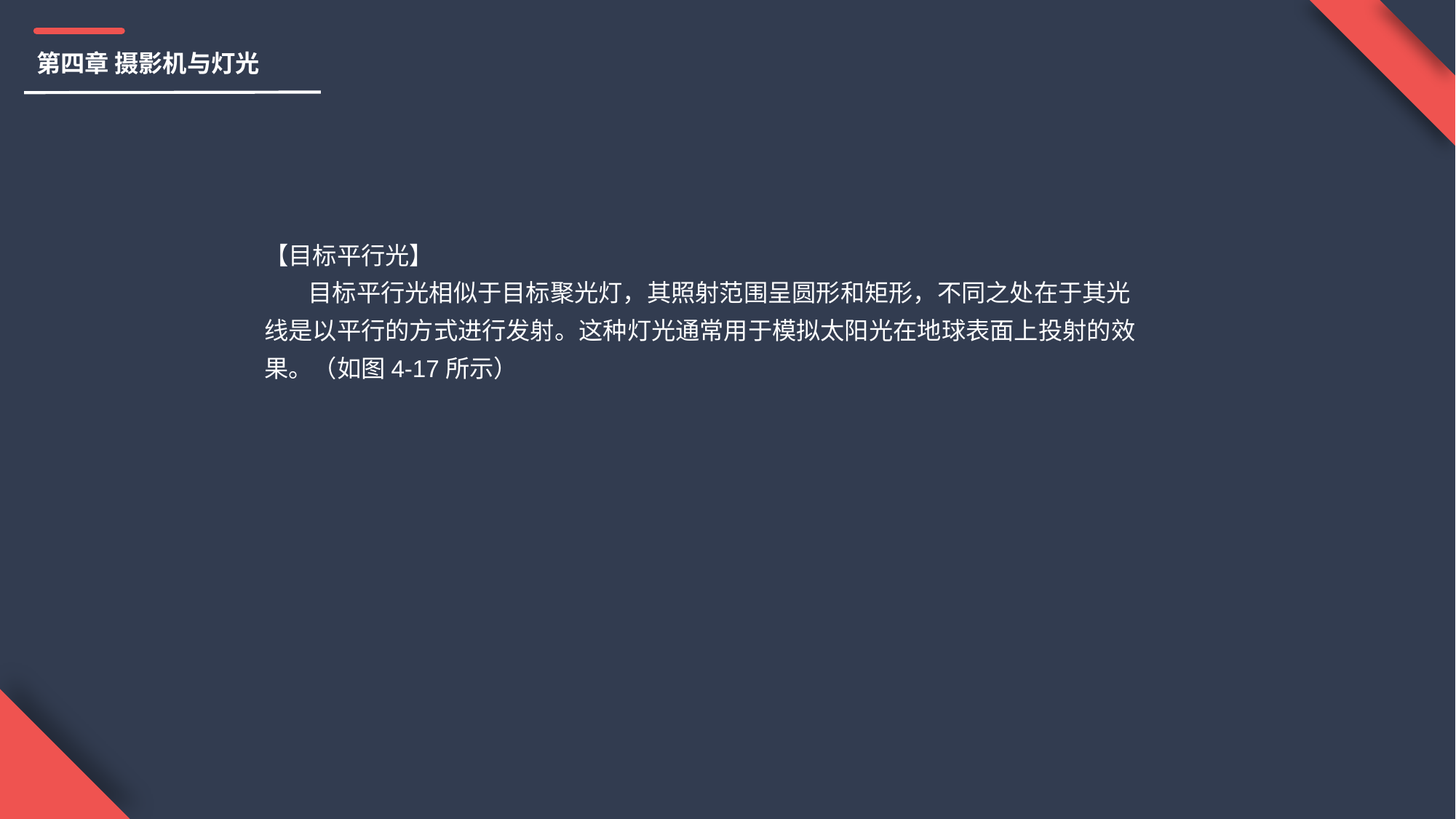

第四章 摄影机与灯光
【目标平行光】
       目标平行光相似于目标聚光灯，其照射范围呈圆形和矩形，不同之处在于其光线是以平行的方式进行发射。这种灯光通常用于模拟太阳光在地球表面上投射的效果。（如图4-17所示）